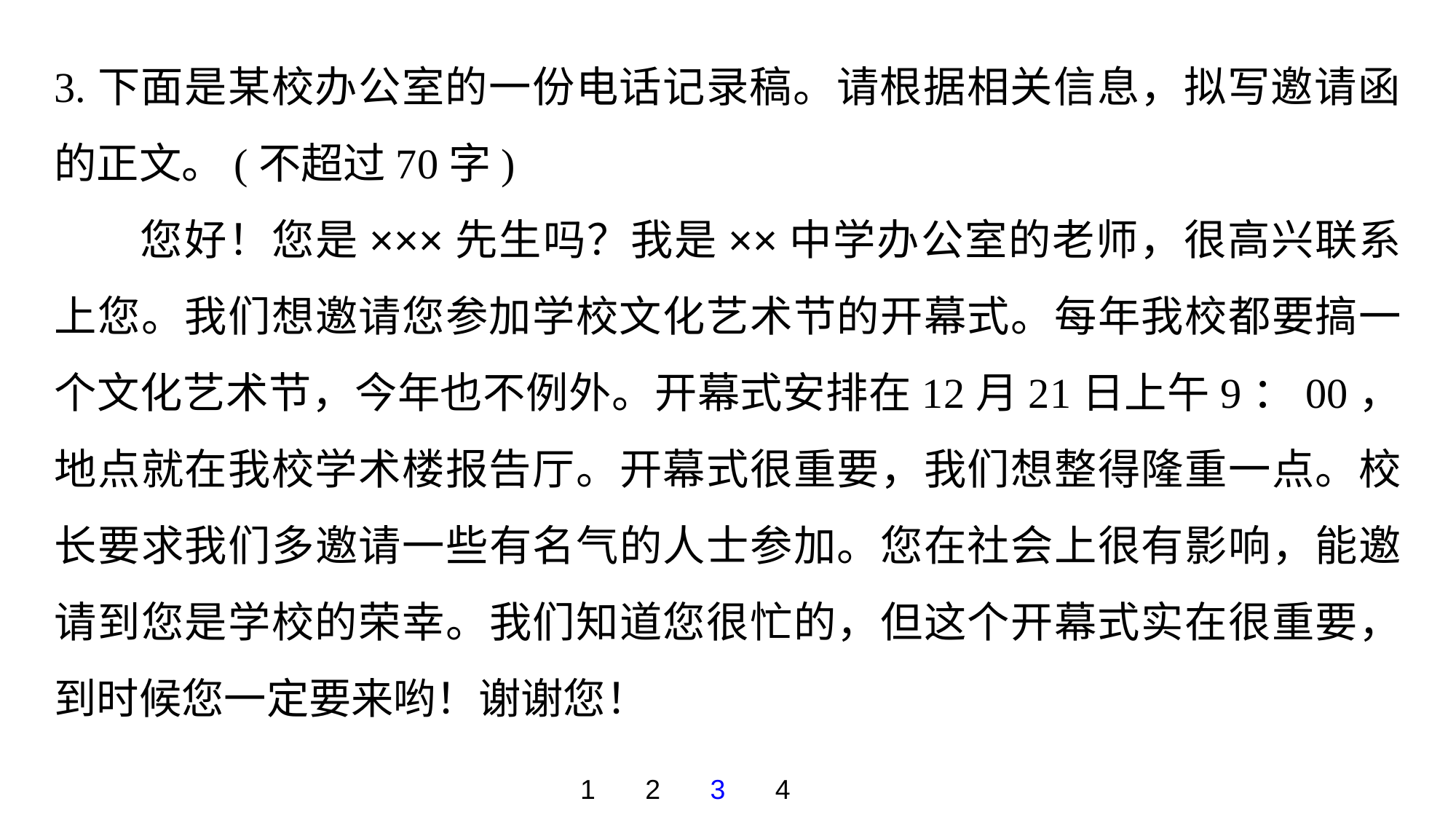

3.下面是某校办公室的一份电话记录稿。请根据相关信息，拟写邀请函的正文。(不超过70字)
您好！您是×××先生吗？我是××中学办公室的老师，很高兴联系上您。我们想邀请您参加学校文化艺术节的开幕式。每年我校都要搞一个文化艺术节，今年也不例外。开幕式安排在12月21日上午9：00，地点就在我校学术楼报告厅。开幕式很重要，我们想整得隆重一点。校长要求我们多邀请一些有名气的人士参加。您在社会上很有影响，能邀请到您是学校的荣幸。我们知道您很忙的，但这个开幕式实在很重要，到时候您一定要来哟！谢谢您！
1
2
3
4